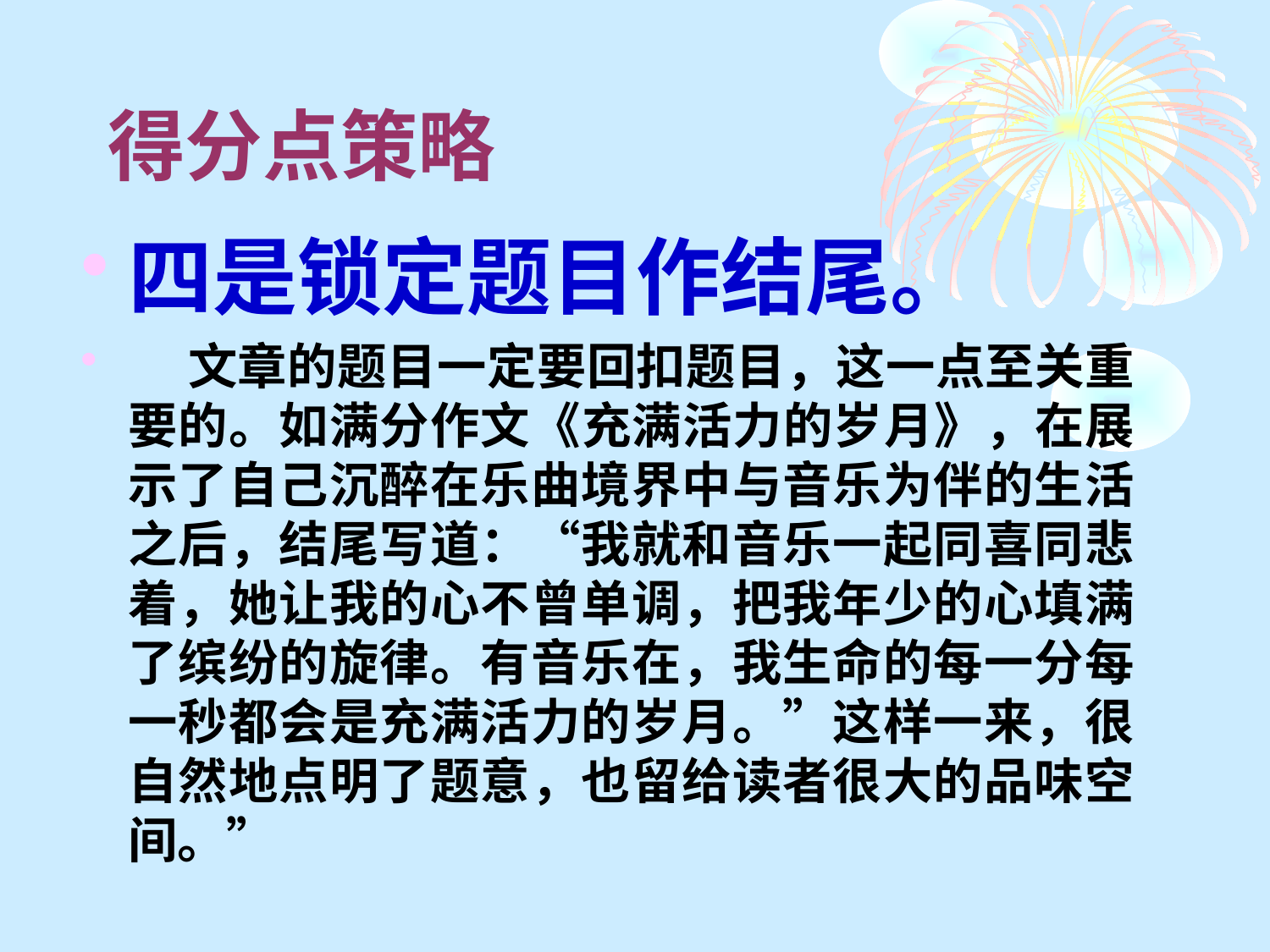

# 得分点策略
四是锁定题目作结尾。
    文章的题目一定要回扣题目，这一点至关重要的。如满分作文《充满活力的岁月》，在展示了自己沉醉在乐曲境界中与音乐为伴的生活之后，结尾写道：“我就和音乐一起同喜同悲着，她让我的心不曾单调，把我年少的心填满了缤纷的旋律。有音乐在，我生命的每一分每一秒都会是充满活力的岁月。”这样一来，很自然地点明了题意，也留给读者很大的品味空间。”